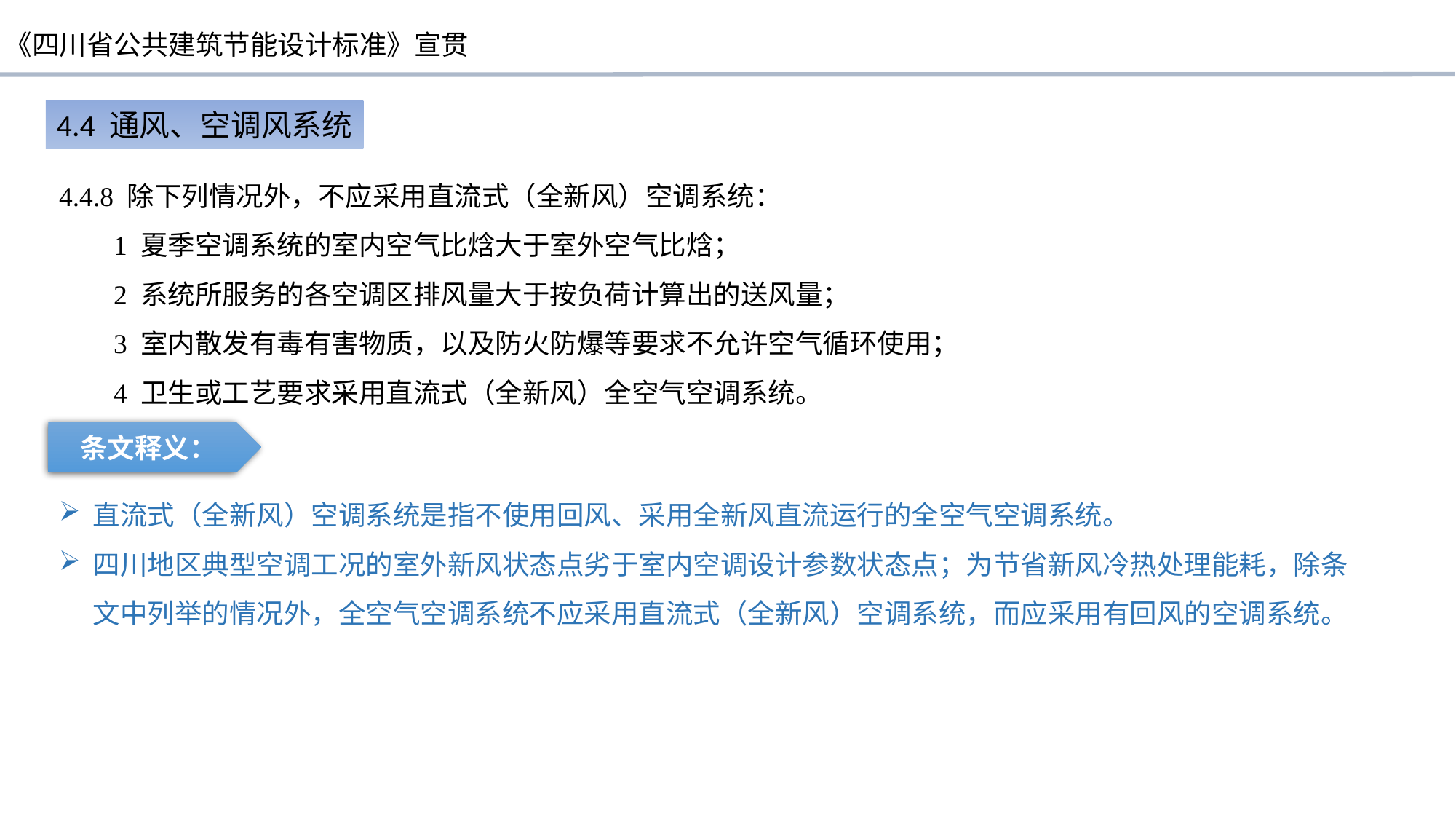

4.4 通风、空调风系统
4.4.8 除下列情况外，不应采用直流式（全新风）空调系统：
1 夏季空调系统的室内空气比焓大于室外空气比焓；
2 系统所服务的各空调区排风量大于按负荷计算出的送风量；
3 室内散发有毒有害物质，以及防火防爆等要求不允许空气循环使用；
4 卫生或工艺要求采用直流式（全新风）全空气空调系统。

条文释义：
直流式（全新风）空调系统是指不使用回风、采用全新风直流运行的全空气空调系统。
四川地区典型空调工况的室外新风状态点劣于室内空调设计参数状态点；为节省新风冷热处理能耗，除条文中列举的情况外，全空气空调系统不应采用直流式（全新风）空调系统，而应采用有回风的空调系统。